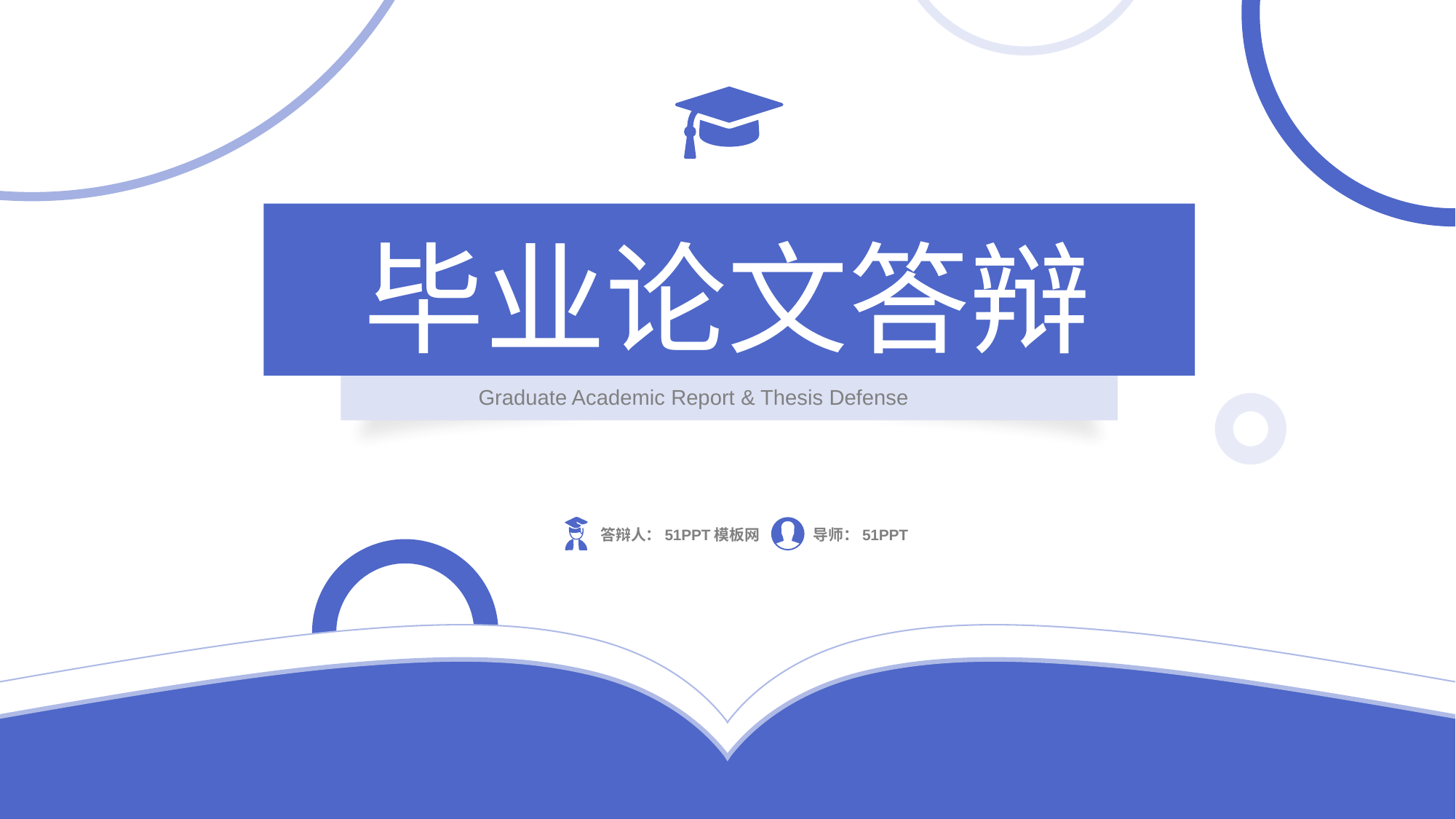

毕业论文答辩

Graduate Academic Report & Thesis Defense

答辩人：51PPT模板网
导师：51PPT